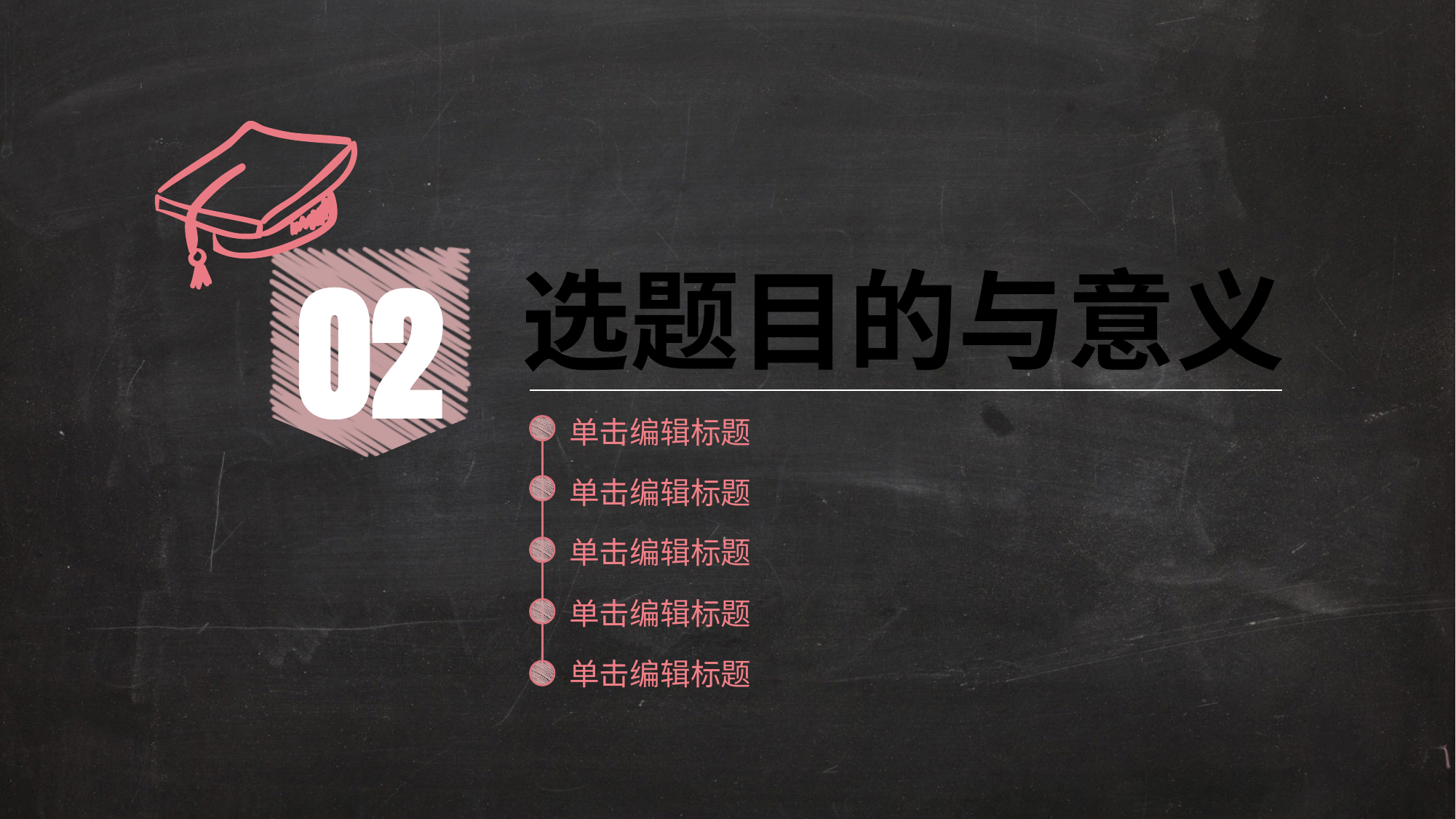

02
选题目的与意义
单击编辑标题

单击编辑标题
单击编辑标题
单击编辑标题
单击编辑标题